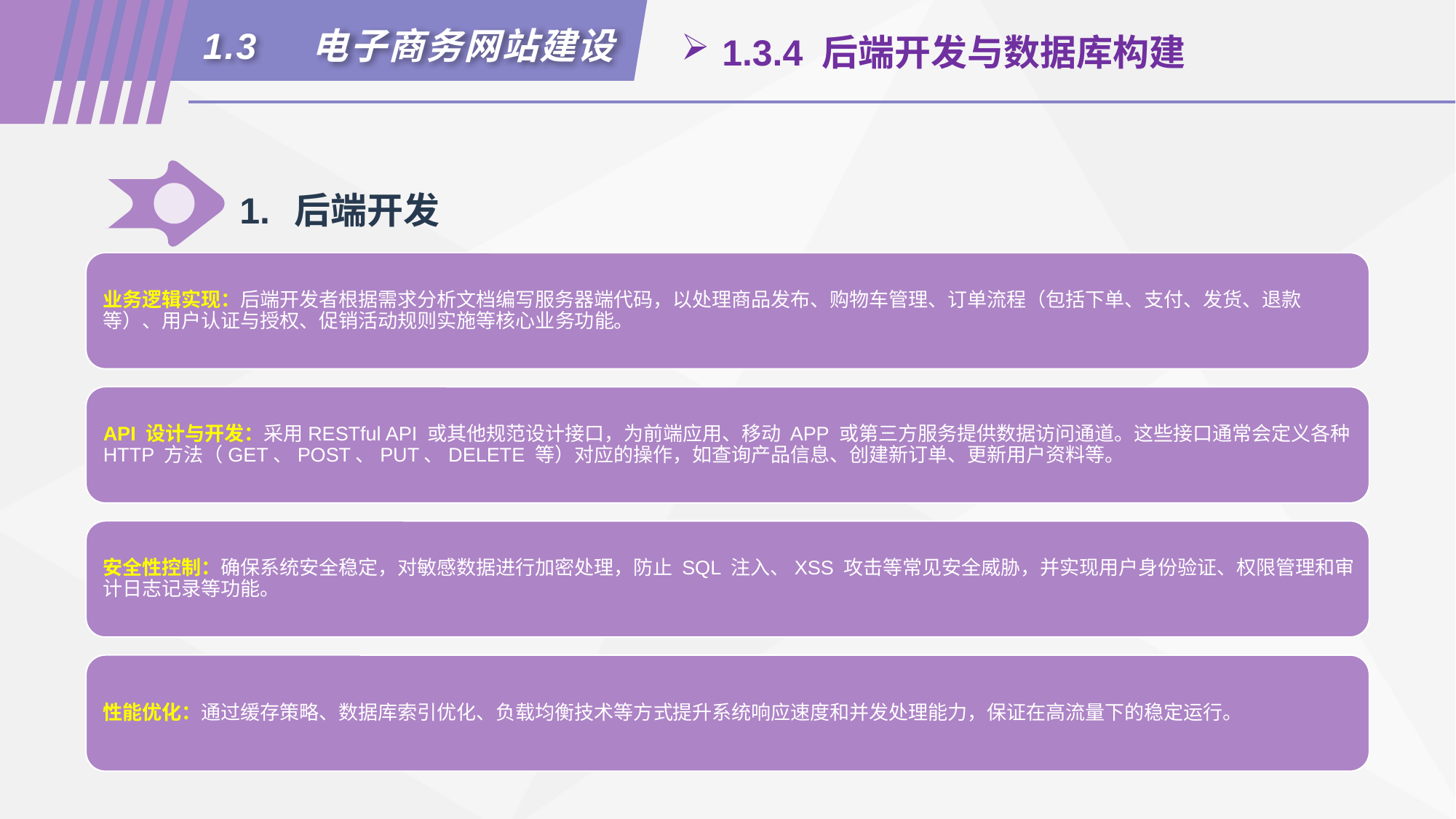

1.3	电子商务网站建设
1.3.4 后端开发与数据库构建

1.	后端开发
业务逻辑实现：后端开发者根据需求分析文档编写服务器端代码，以处理商品发布、购物车管理、订单流程（包括下单、支付、发货、退款等）、用户认证与授权、促销活动规则实施等核心业务功能。
API 设计与开发：采用RESTful API 或其他规范设计接口，为前端应用、移动 APP 或第三方服务提供数据访问通道。这些接口通常会定义各种 HTTP 方法（GET、POST、PUT、DELETE 等）对应的操作，如查询产品信息、创建新订单、更新用户资料等。
安全性控制：确保系统安全稳定，对敏感数据进行加密处理，防止 SQL 注入、XSS 攻击等常见安全威胁，并实现用户身份验证、权限管理和审计日志记录等功能。
性能优化：通过缓存策略、数据库索引优化、负载均衡技术等方式提升系统响应速度和并发处理能力，保证在高流量下的稳定运行。